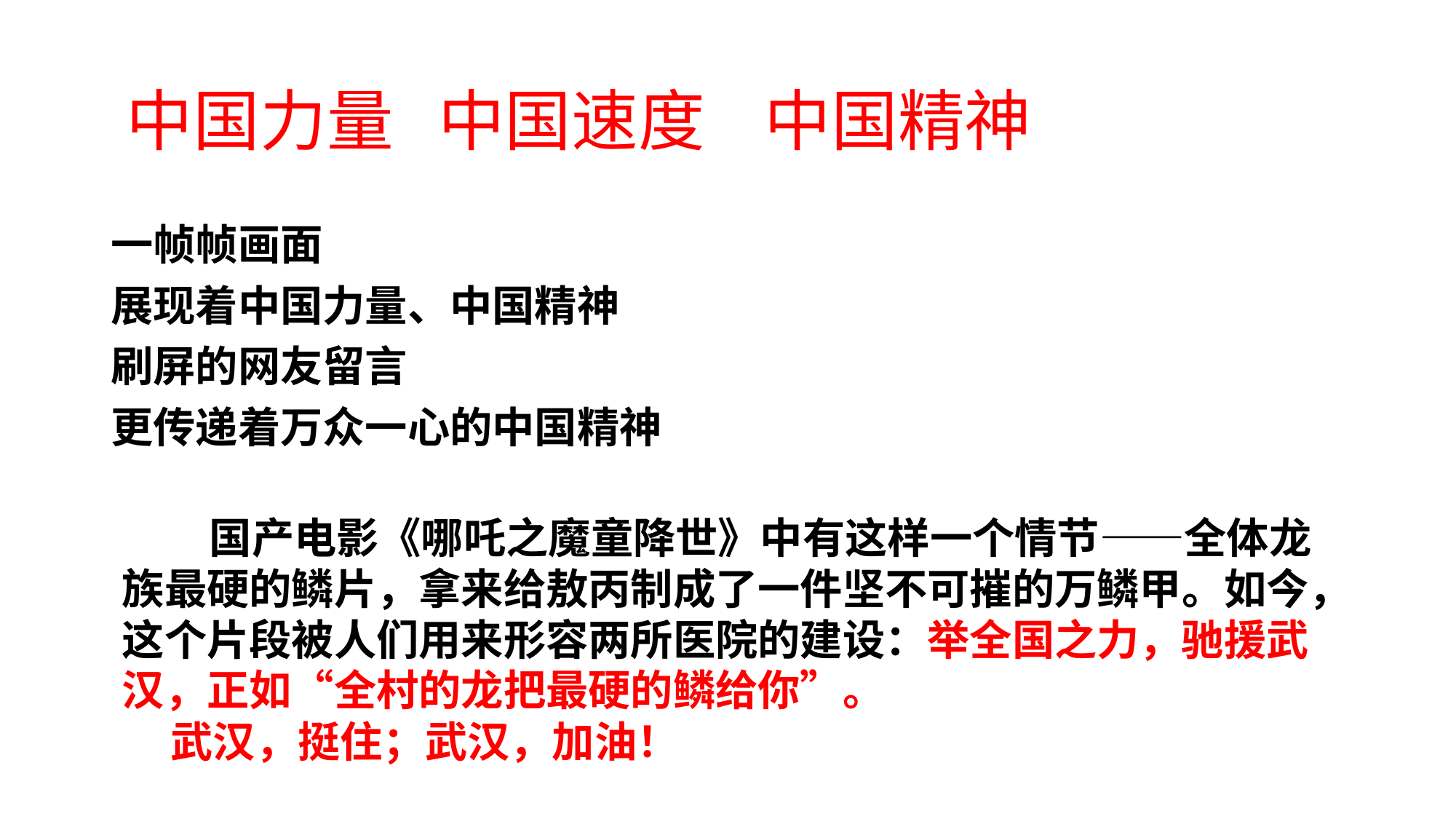

# 中国力量   中国速度    中国精神
一帧帧画面
展现着中国力量、中国精神
刷屏的网友留言
更传递着万众一心的中国精神

        国产电影《哪吒之魔童降世》中有这样一个情节——全体龙族最硬的鳞片，拿来给敖丙制成了一件坚不可摧的万鳞甲。如今，这个片段被人们用来形容两所医院的建设：举全国之力，驰援武汉，正如“全村的龙把最硬的鳞给你”。
    武汉，挺住；武汉，加油！